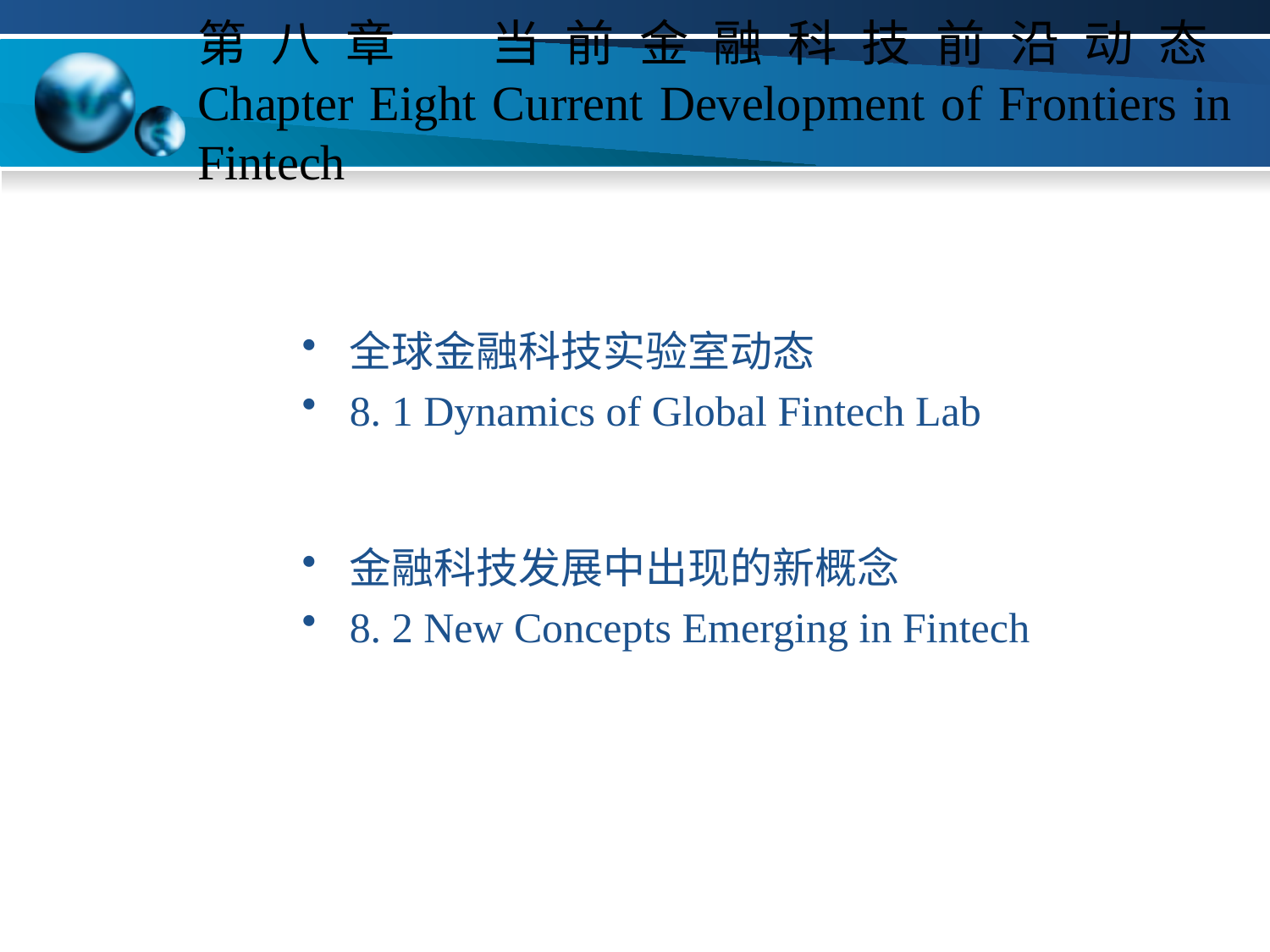

# 第八章  当前金融科技前沿动态 Chapter Eight Current Development of Frontiers in Fintech
全球金融科技实验室动态
8. 1 Dynamics of Global Fintech Lab
金融科技发展中出现的新概念
8. 2 New Concepts Emerging in Fintech